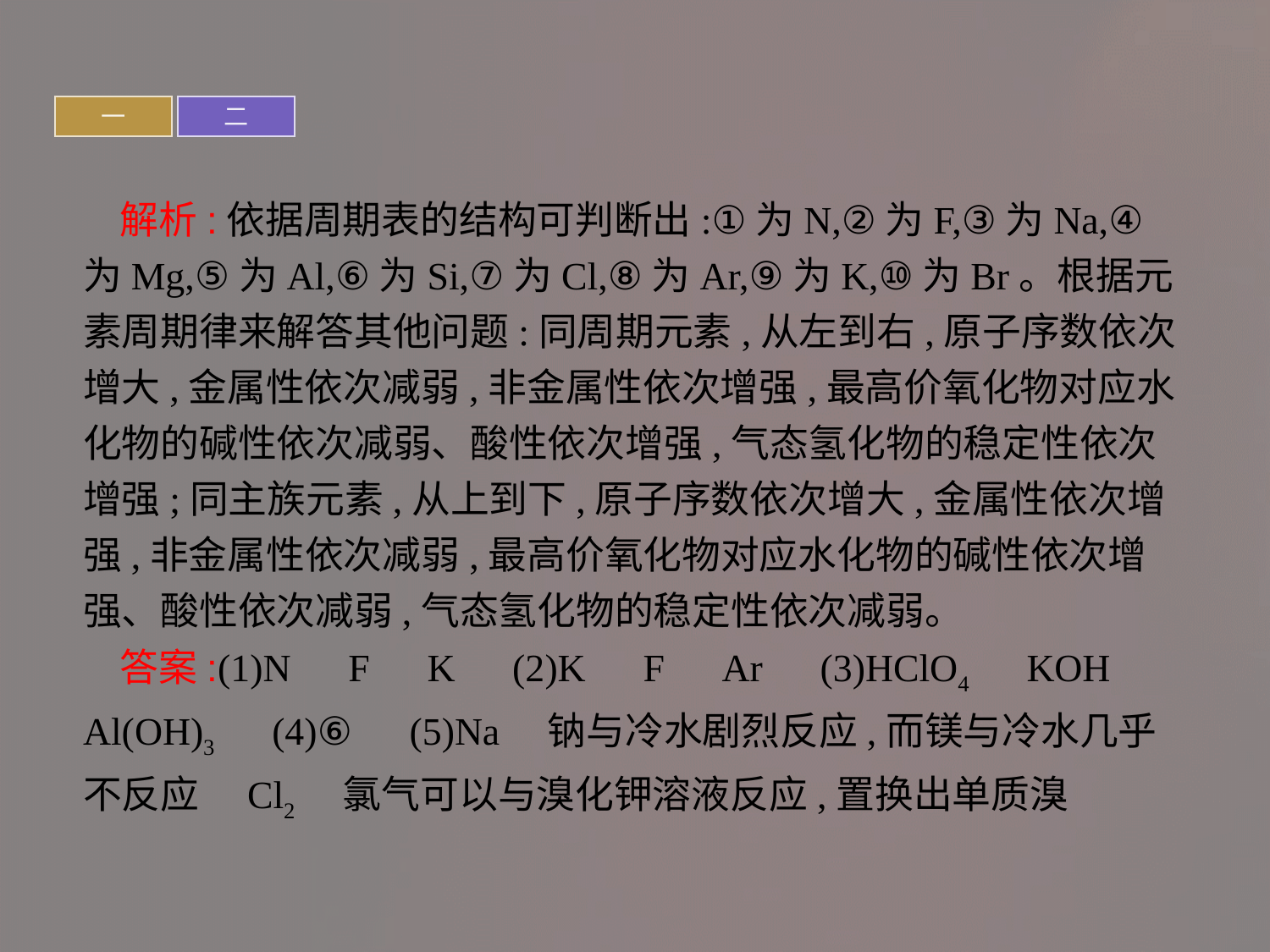

一
二
解析:依据周期表的结构可判断出:①为N,②为F,③为Na,④为Mg,⑤为Al,⑥为Si,⑦为Cl,⑧为Ar,⑨为K,⑩为Br。根据元素周期律来解答其他问题:同周期元素,从左到右,原子序数依次增大,金属性依次减弱,非金属性依次增强,最高价氧化物对应水化物的碱性依次减弱、酸性依次增强,气态氢化物的稳定性依次增强;同主族元素,从上到下,原子序数依次增大,金属性依次增强,非金属性依次减弱,最高价氧化物对应水化物的碱性依次增强、酸性依次减弱,气态氢化物的稳定性依次减弱。
答案:(1)N　F　K　(2)K　F　Ar　(3)HClO4　KOH　Al(OH)3　(4)⑥　(5)Na　钠与冷水剧烈反应,而镁与冷水几乎不反应　Cl2　氯气可以与溴化钾溶液反应,置换出单质溴